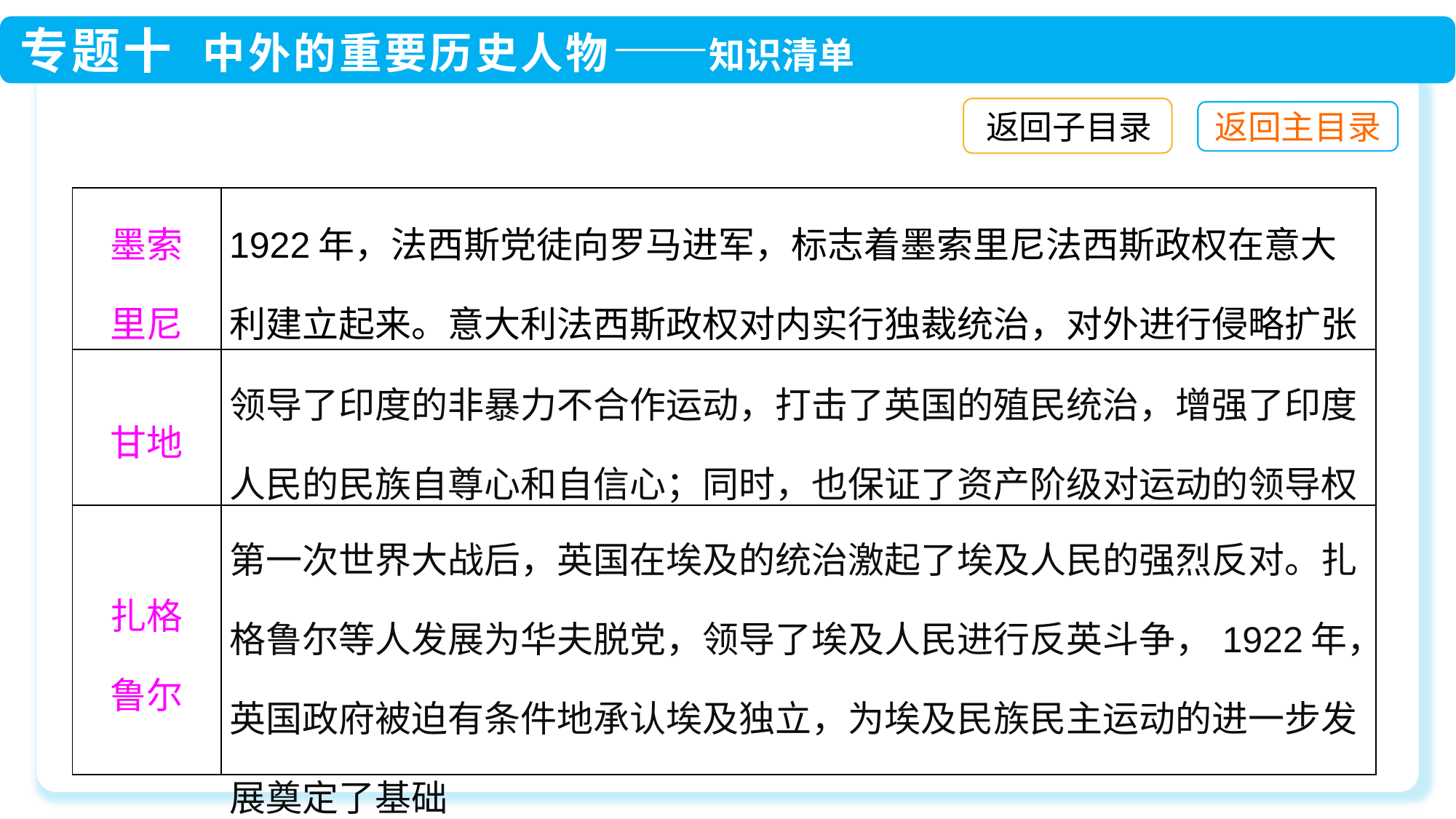

返回子目录
| 墨索 里尼 | 1922年，法西斯党徒向罗马进军，标志着墨索里尼法西斯政权在意大利建立起来。意大利法西斯政权对内实行独裁统治，对外进行侵略扩张 |
| --- | --- |
| 甘地 | 领导了印度的非暴力不合作运动，打击了英国的殖民统治，增强了印度人民的民族自尊心和自信心；同时，也保证了资产阶级对运动的领导权 |
| 扎格 鲁尔 | 第一次世界大战后，英国在埃及的统治激起了埃及人民的强烈反对。扎格鲁尔等人发展为华夫脱党，领导了埃及人民进行反英斗争，1922年，英国政府被迫有条件地承认埃及独立，为埃及民族民主运动的进一步发展奠定了基础 |